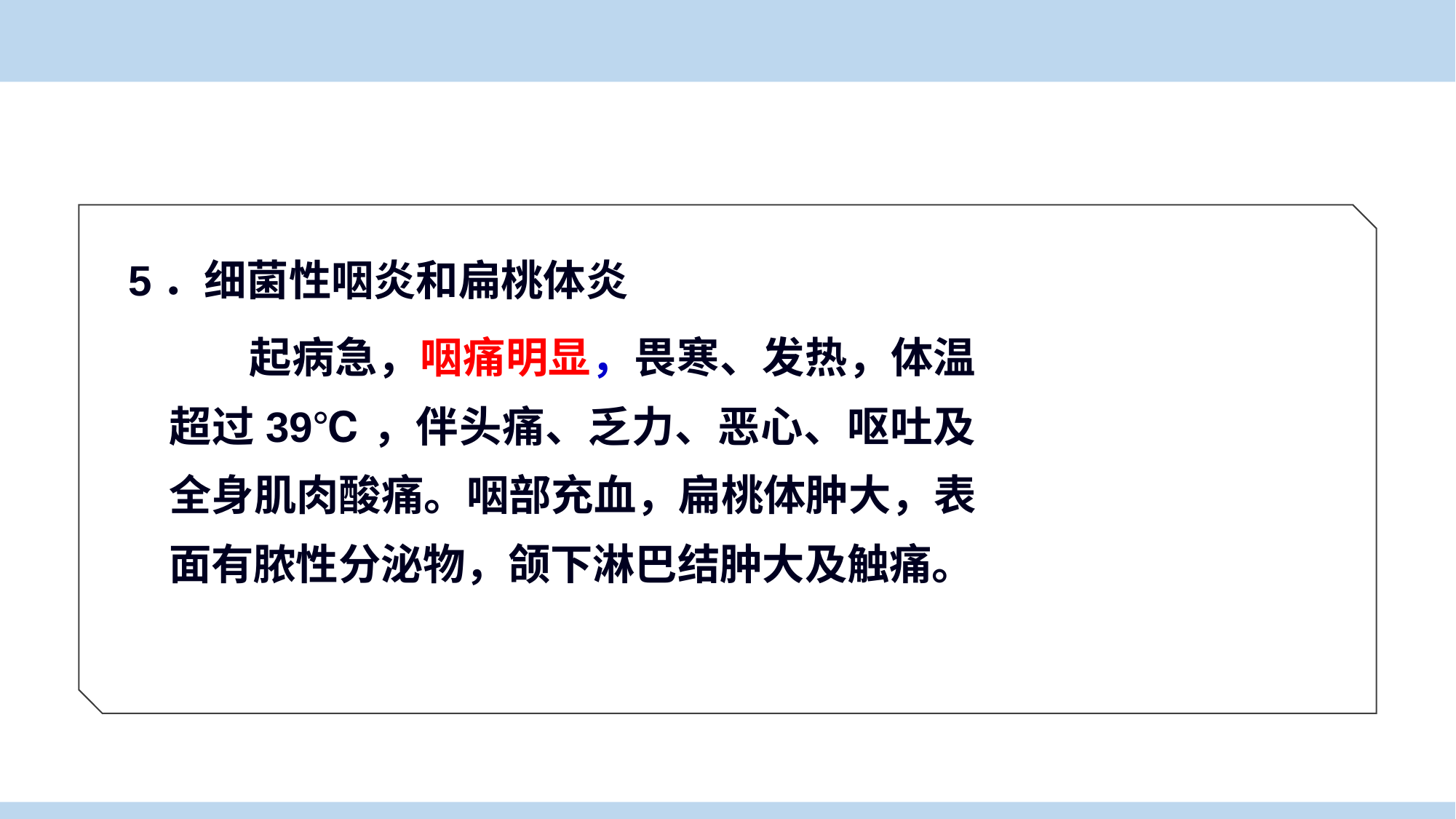

5．细菌性咽炎和扁桃体炎
           起病急，咽痛明显，畏寒、发热，体温超过39℃，伴头痛、乏力、恶心、呕吐及全身肌肉酸痛。咽部充血，扁桃体肿大，表面有脓性分泌物，颌下淋巴结肿大及触痛。